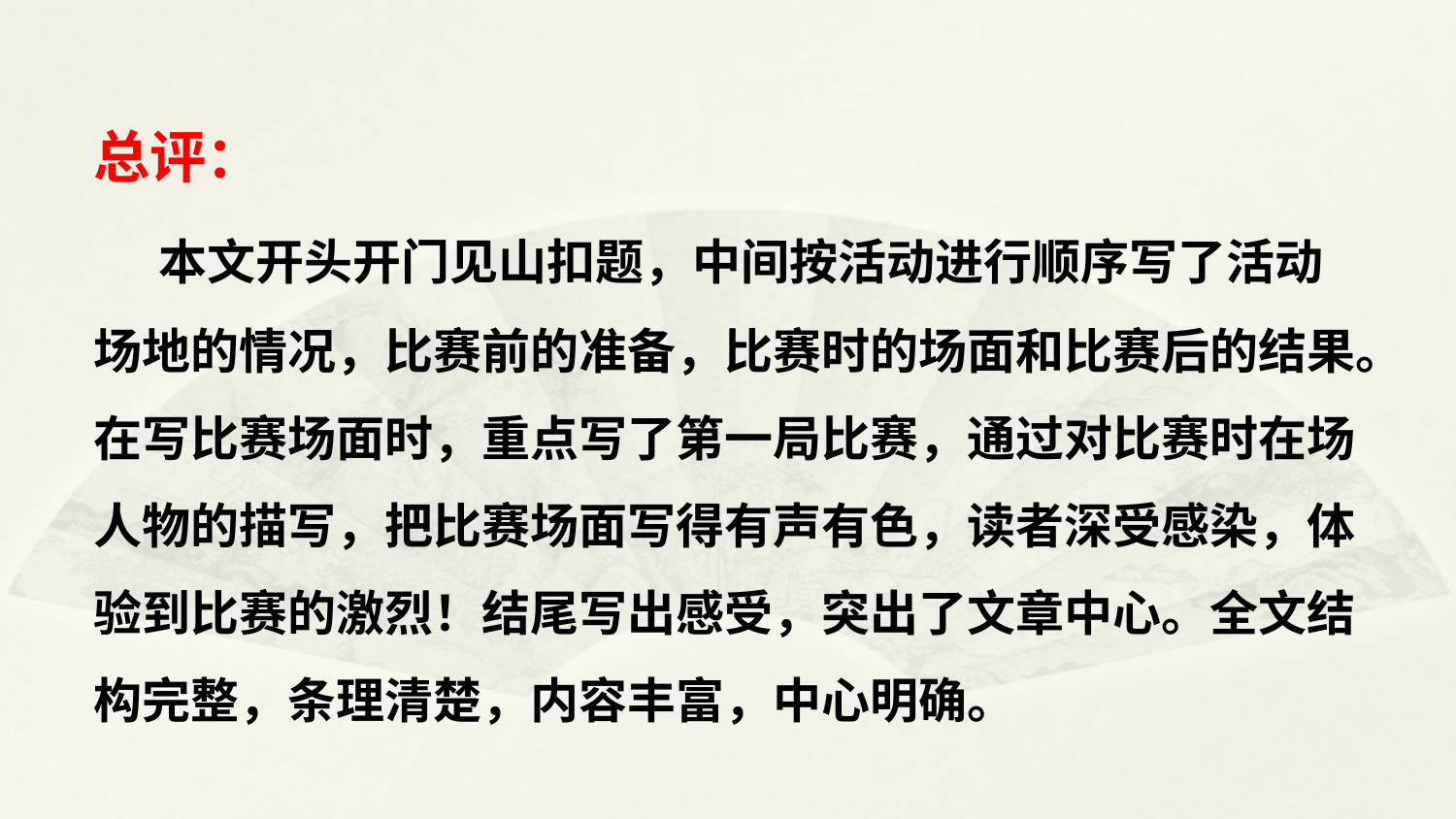

总评：
    本文开头开门见山扣题，中间按活动进行顺序写了活动场地的情况，比赛前的准备，比赛时的场面和比赛后的结果。在写比赛场面时，重点写了第一局比赛，通过对比赛时在场人物的描写，把比赛场面写得有声有色，读者深受感染，体验到比赛的激烈！结尾写出感受，突出了文章中心。全文结构完整，条理清楚，内容丰富，中心明确。